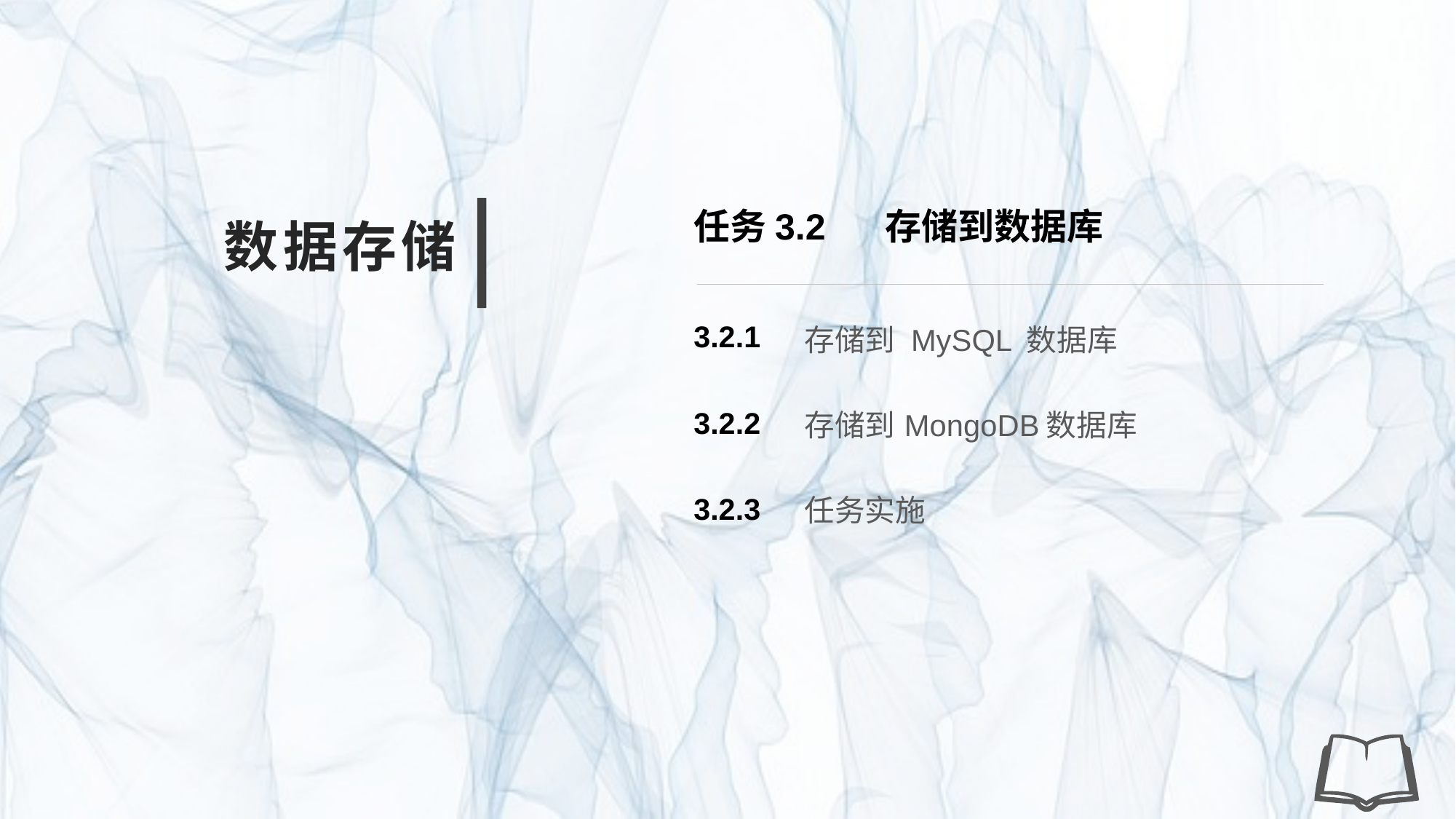

任务3.2     存储到数据库
数据存储
存储到 MySQL 数据库
3.2.1
存储到MongoDB数据库
3.2.2
任务实施
3.2.3

2